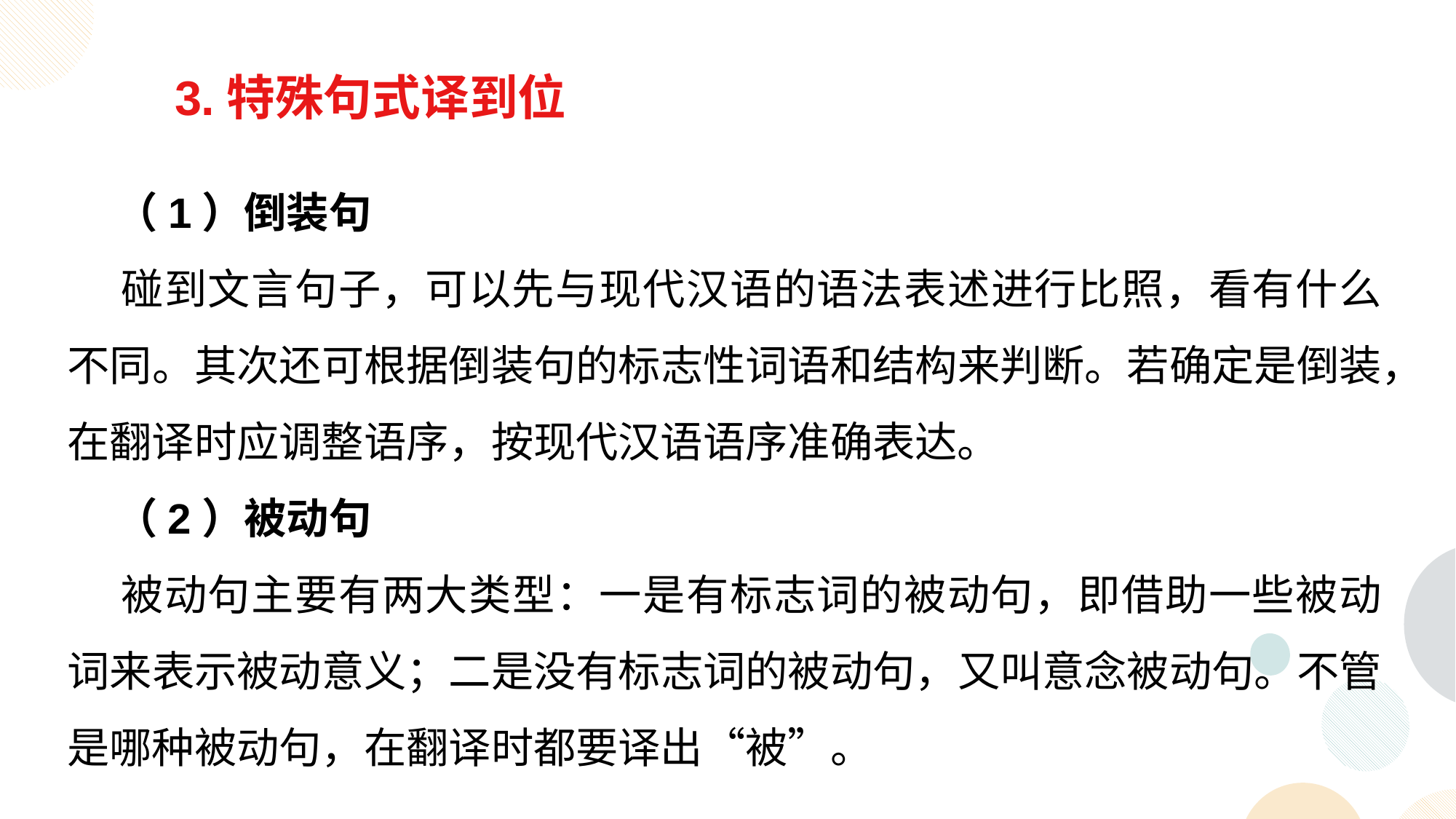

3.特殊句式译到位
    （1）倒装句
    碰到文言句子，可以先与现代汉语的语法表述进行比照，看有什么不同。其次还可根据倒装句的标志性词语和结构来判断。若确定是倒装，在翻译时应调整语序，按现代汉语语序准确表达。
    （2）被动句
    被动句主要有两大类型：一是有标志词的被动句，即借助一些被动词来表示被动意义；二是没有标志词的被动句，又叫意念被动句。不管是哪种被动句，在翻译时都要译出“被”。